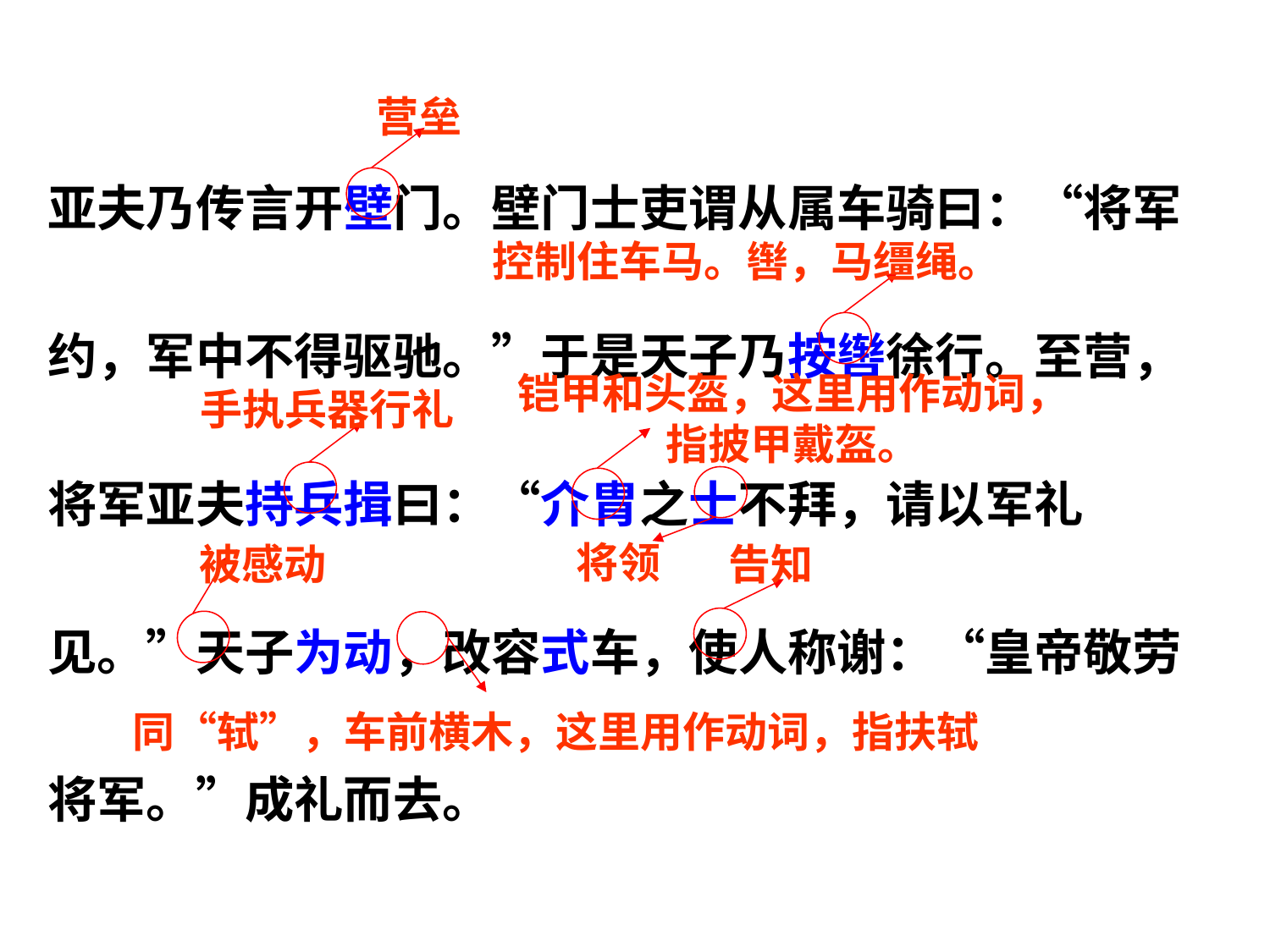

亚夫乃传言开壁门。壁门士吏谓从属车骑曰：“将军约，军中不得驱驰。”于是天子乃按辔徐行。至营，将军亚夫持兵揖曰：“介胄之士不拜，请以军礼见。”天子为动，改容式车，使人称谢：“皇帝敬劳将军。”成礼而去。
营垒

控制住车马。辔，马缰绳。

铠甲和头盔，这里用作动词，指披甲戴盔。
手执兵器行礼

将领
被感动
告知

同“轼”，车前横木，这里用作动词，指扶轼